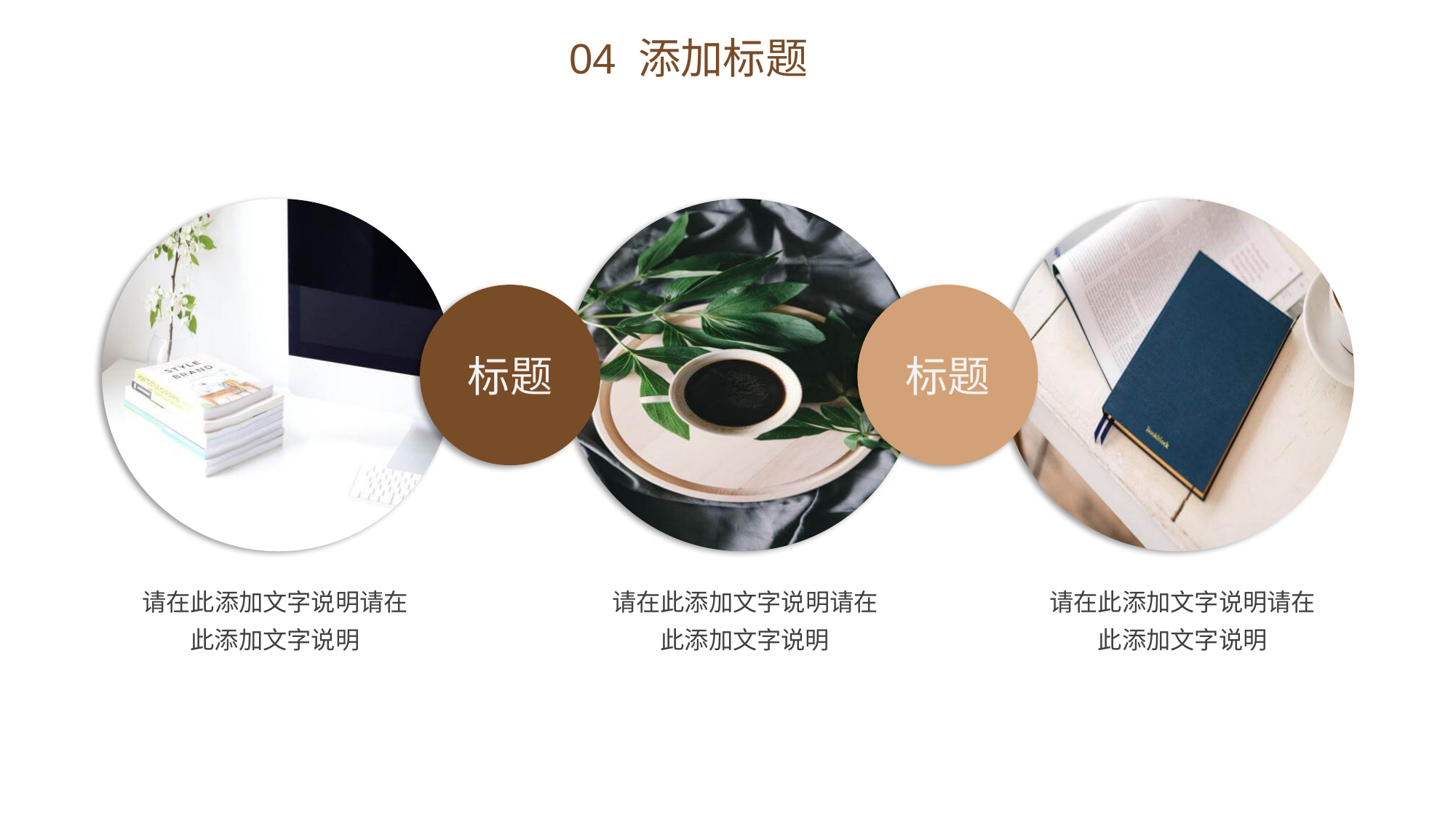

04 添加标题

标题
标题
请在此添加文字说明请在此添加文字说明

请在此添加文字说明请在此添加文字说明

请在此添加文字说明请在此添加文字说明